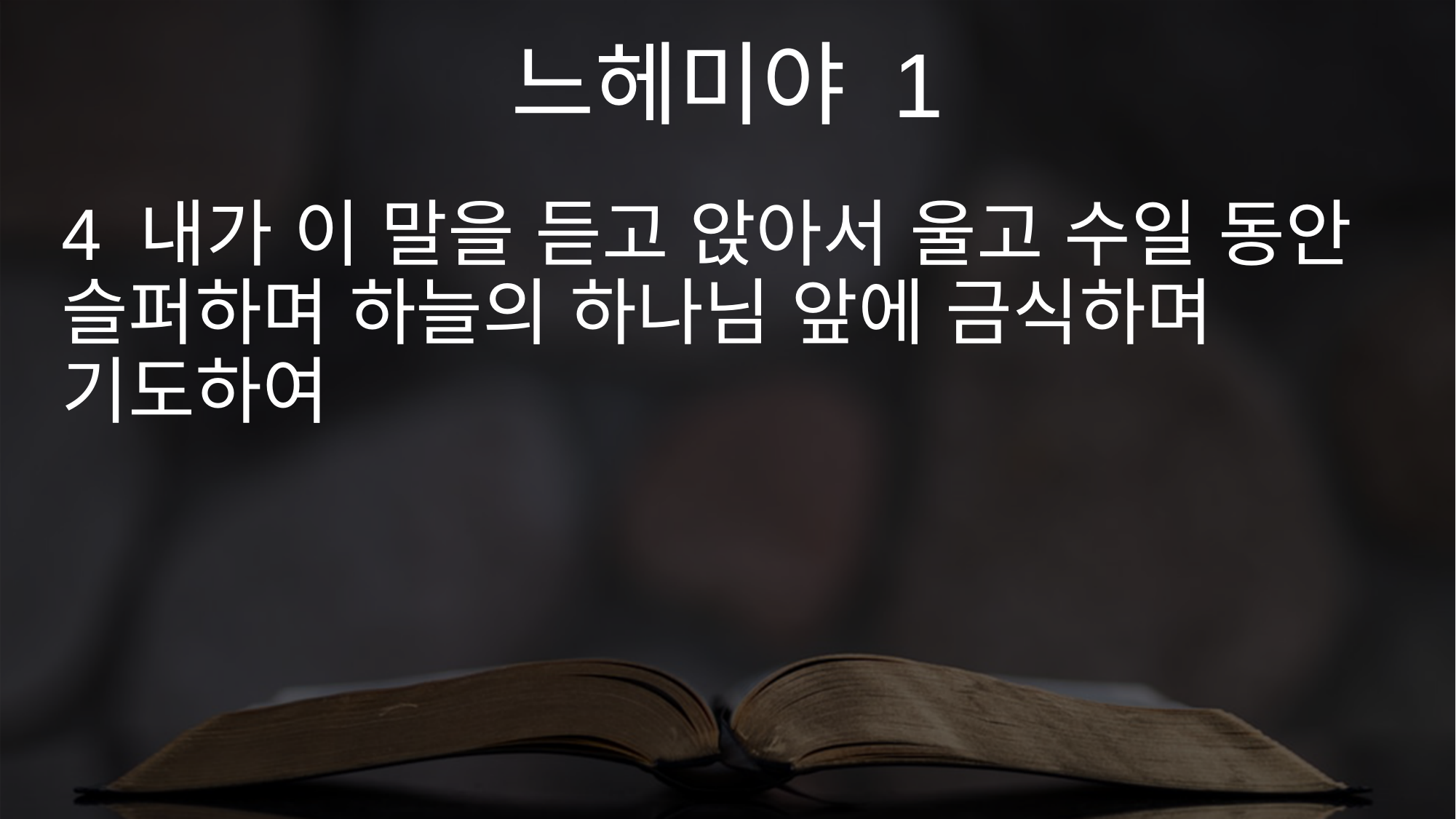

느헤미야 1
4 내가 이 말을 듣고 앉아서 울고 수일 동안 슬퍼하며 하늘의 하나님 앞에 금식하며 기도하여